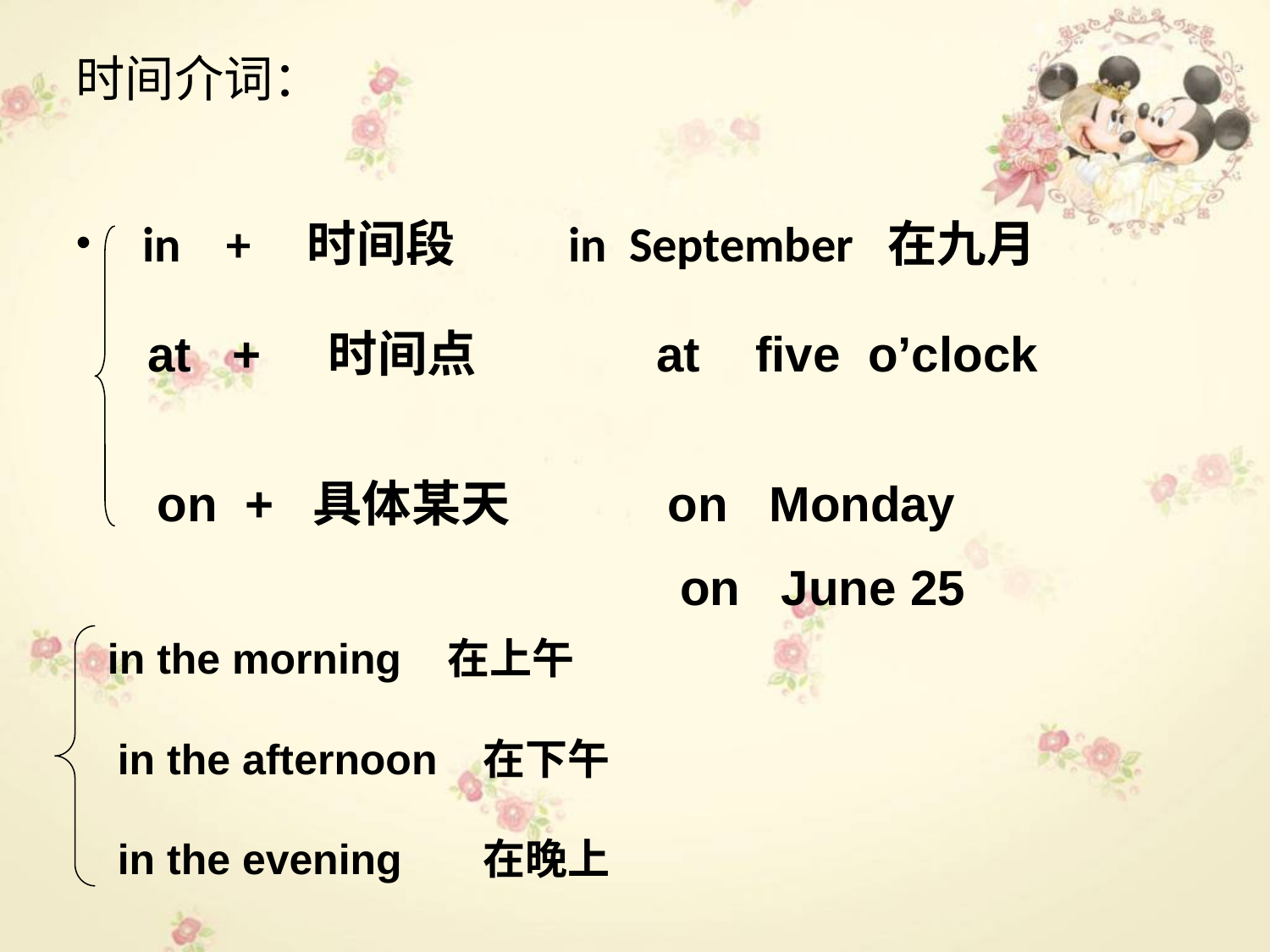

# 时间介词：
  in    +    时间段         in  September  在九月

at   +    时间点               at    five  o’clock

on  +  具体某天             on   Monday
                                      on   June 25

in the morning   在上午
in the afternoon   在下午
in the evening      在晚上